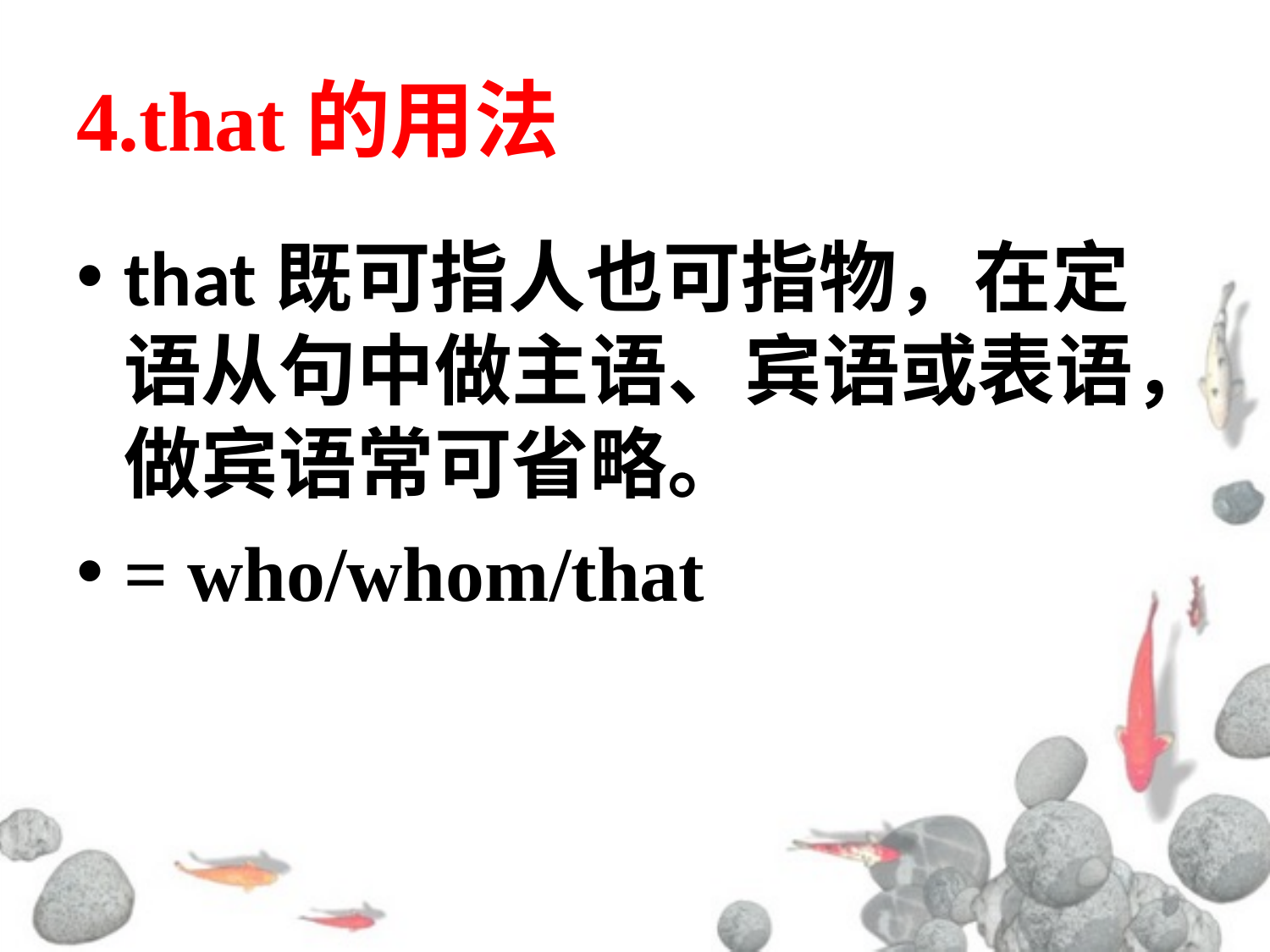

# 4.that的用法
that既可指人也可指物，在定语从句中做主语、宾语或表语，做宾语常可省略。
= who/whom/that